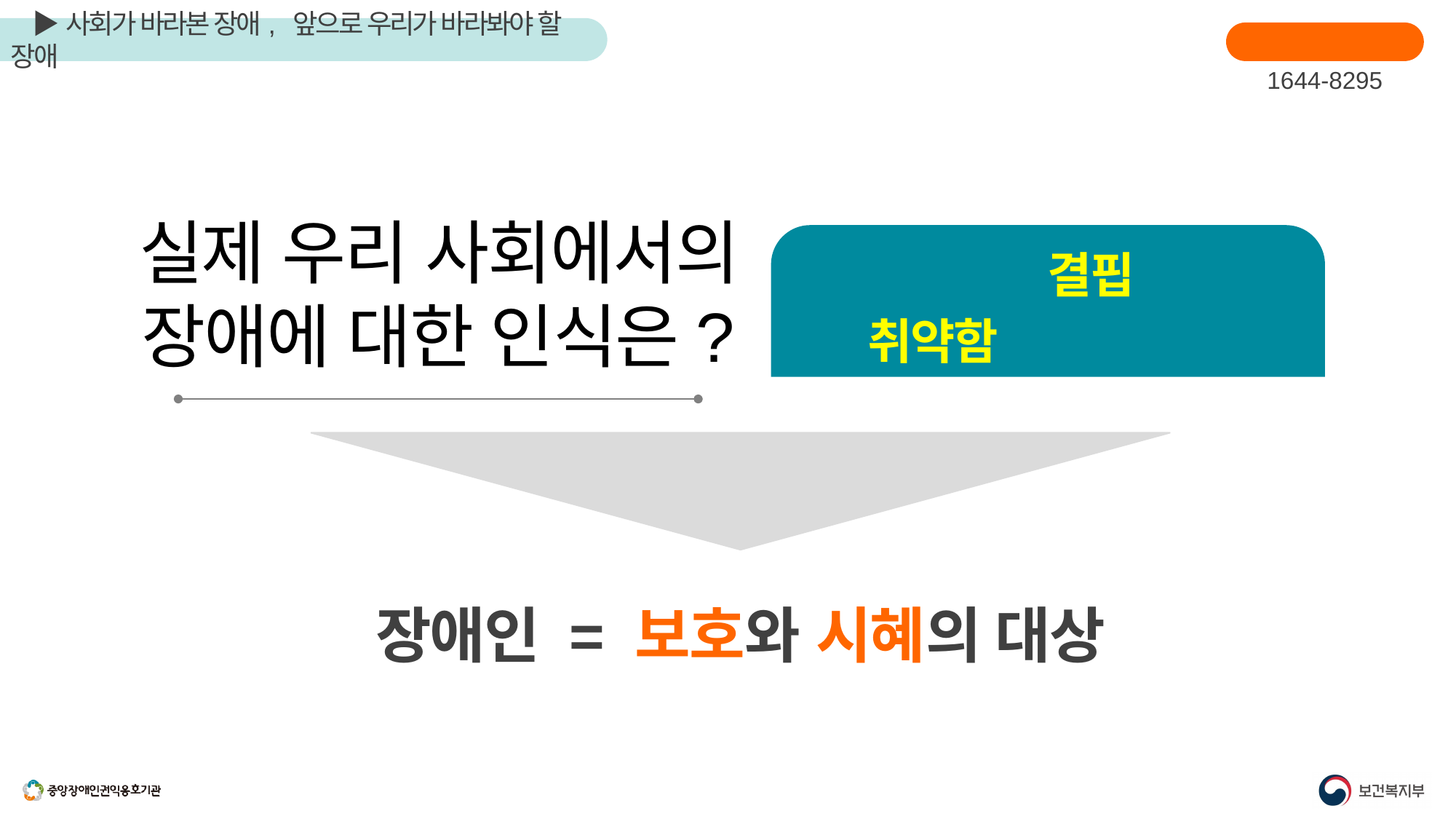

장애인학대신고
1644-8295
실제 우리 사회에서의 장애에 대한 인식은?
여전히 결핍과
취약함으로 바라봄

장애인 = 보호와 시혜의 대상